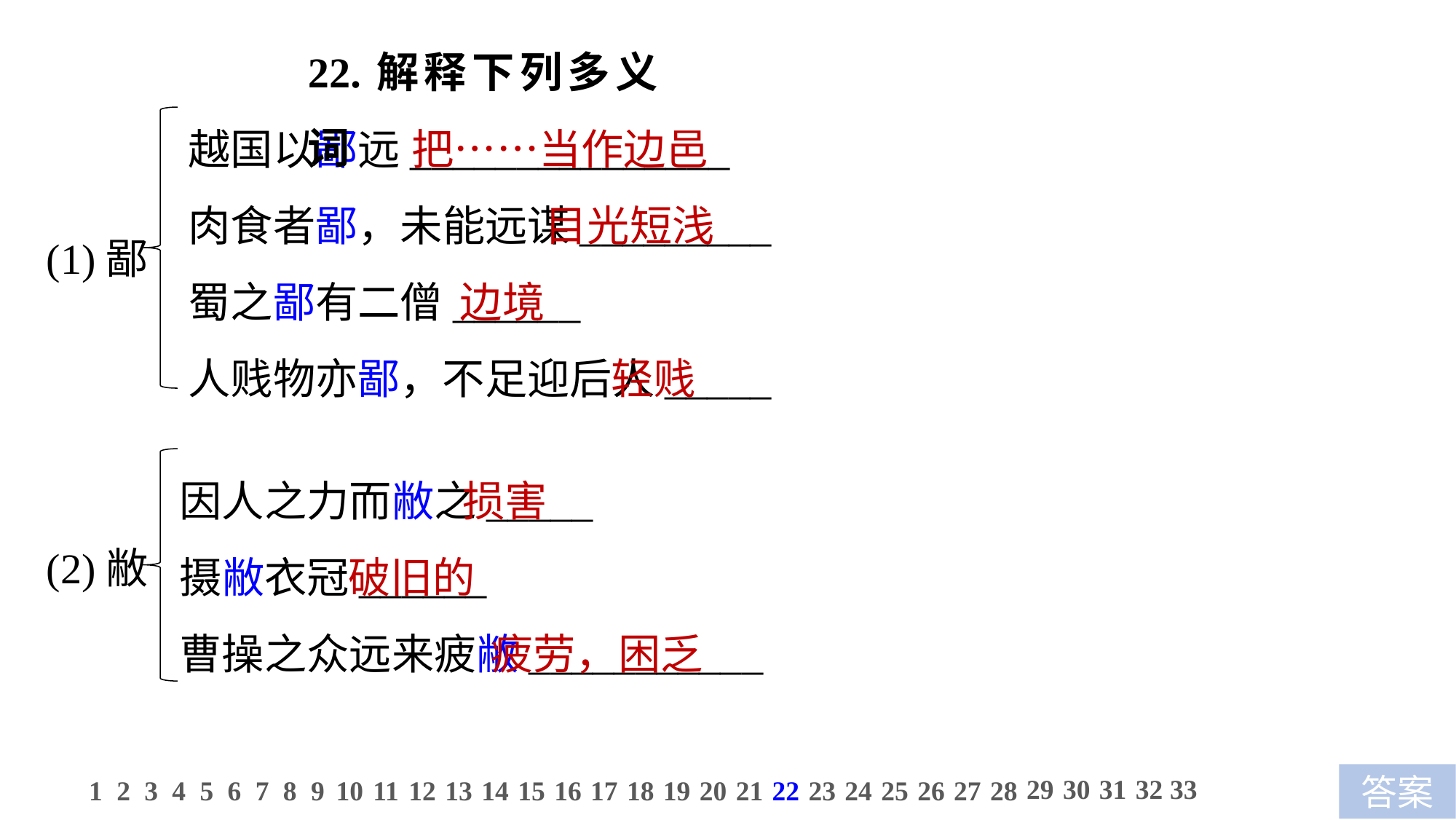

22.解释下列多义词
越国以鄙远_______________
肉食者鄙，未能远谋_________
蜀之鄙有二僧______
人贱物亦鄙，不足迎后人_____
把……当作边邑
             目光短浅
    边境
                    轻贱

(1)鄙
因人之力而敝之_____
摄敝衣冠______
曹操之众远来疲敝___________
           损害
破旧的
              疲劳，困乏

(2)敝
29
30
31
32
33
1
2
3
4
5
6
7
8
9
10
11
12
13
14
15
16
17
18
19
20
21
22
23
24
25
26
27
28
答案